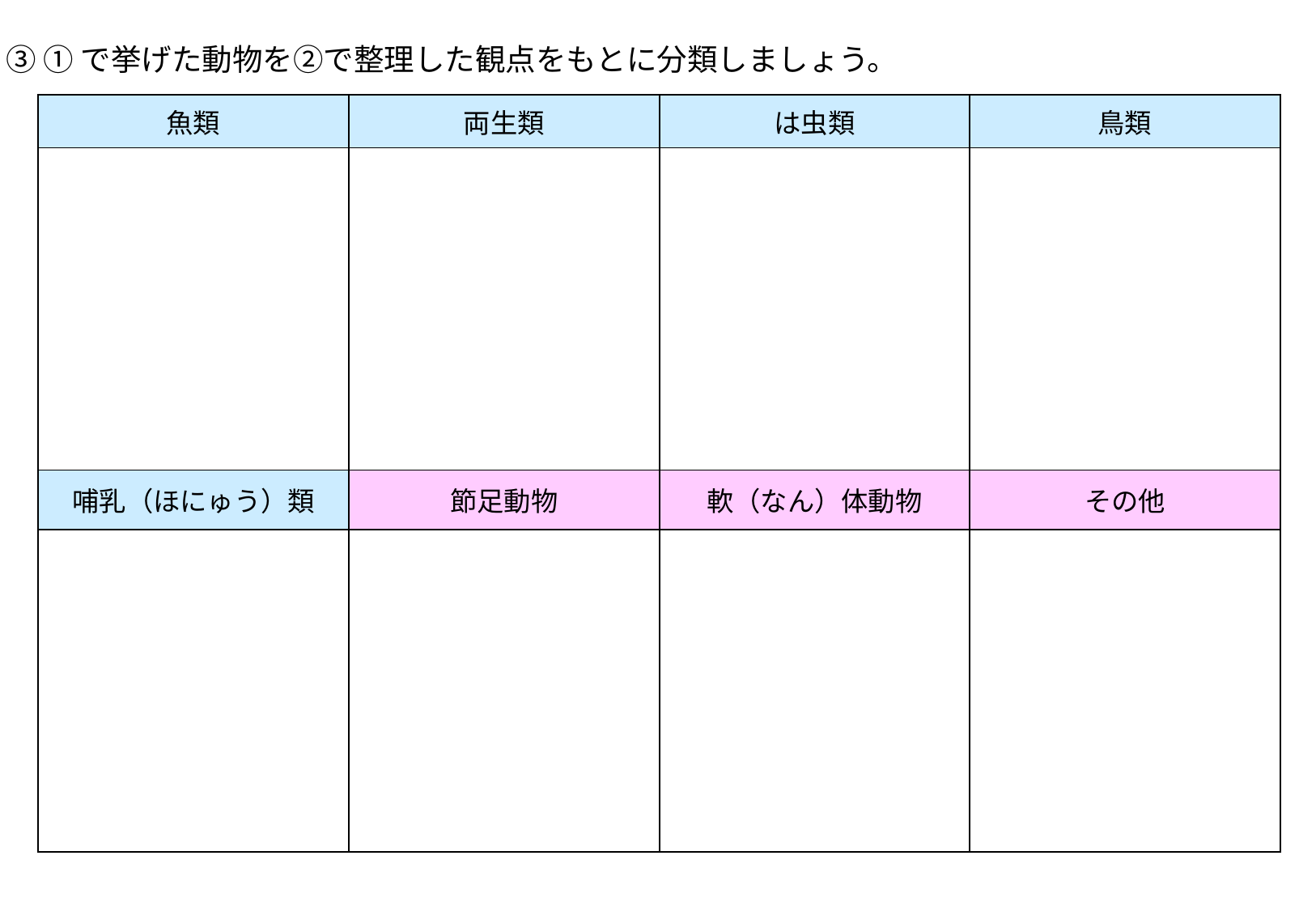

③ ①で挙げた動物を②で整理した観点をもとに分類しましょう。
| 魚類 | 両生類 | は虫類 | 鳥類 |
| --- | --- | --- | --- |
|  |  |  |  |
| 哺乳（ほにゅう）類 | 節足動物 | 軟（なん）体動物 | その他 |
|  |  |  |  |